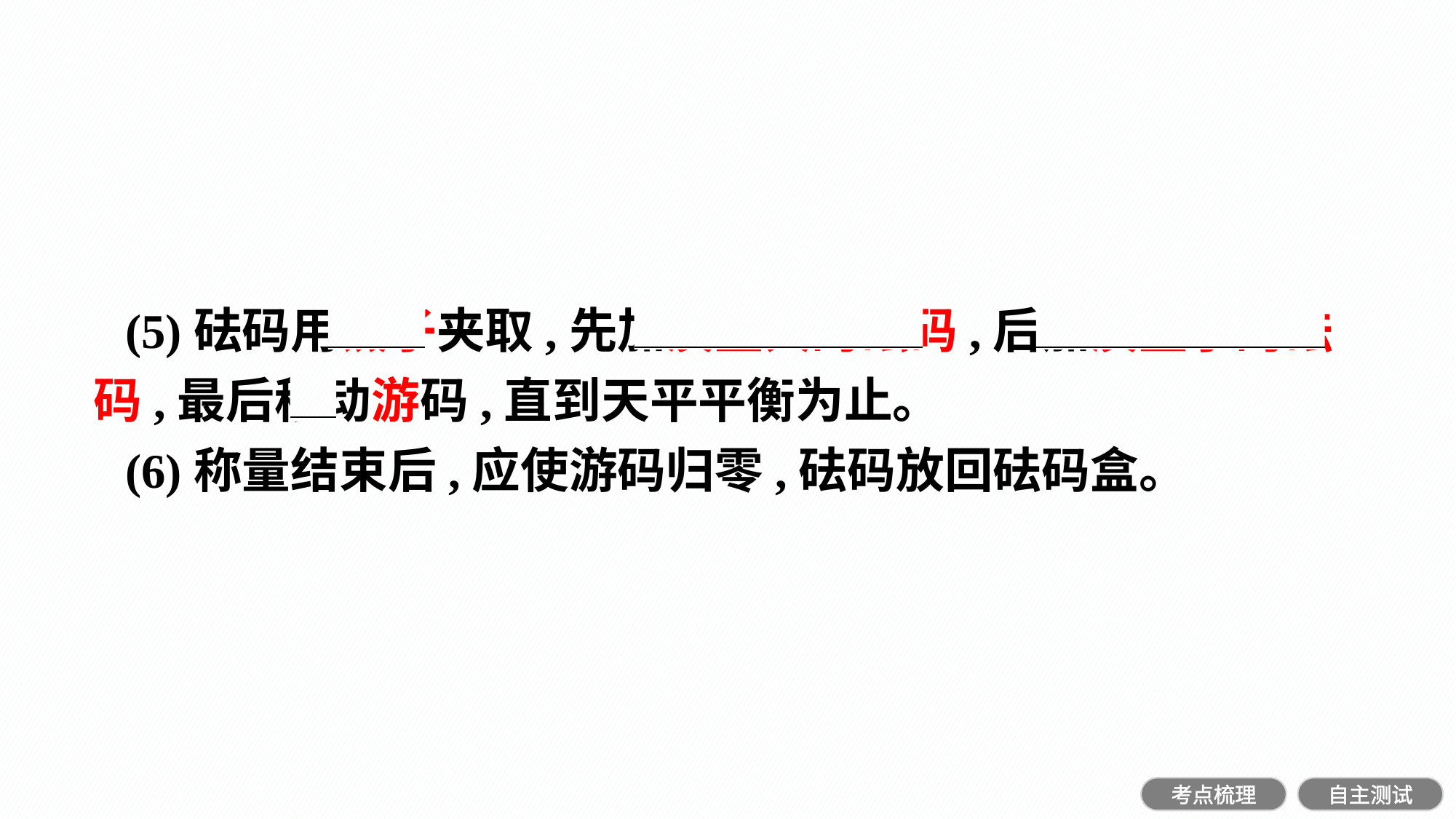

(5)砝码用镊子夹取,先加质量大的砝码,后加质量小的砝码,最后移动游码,直到天平平衡为止。
(6)称量结束后,应使游码归零,砝码放回砝码盒。